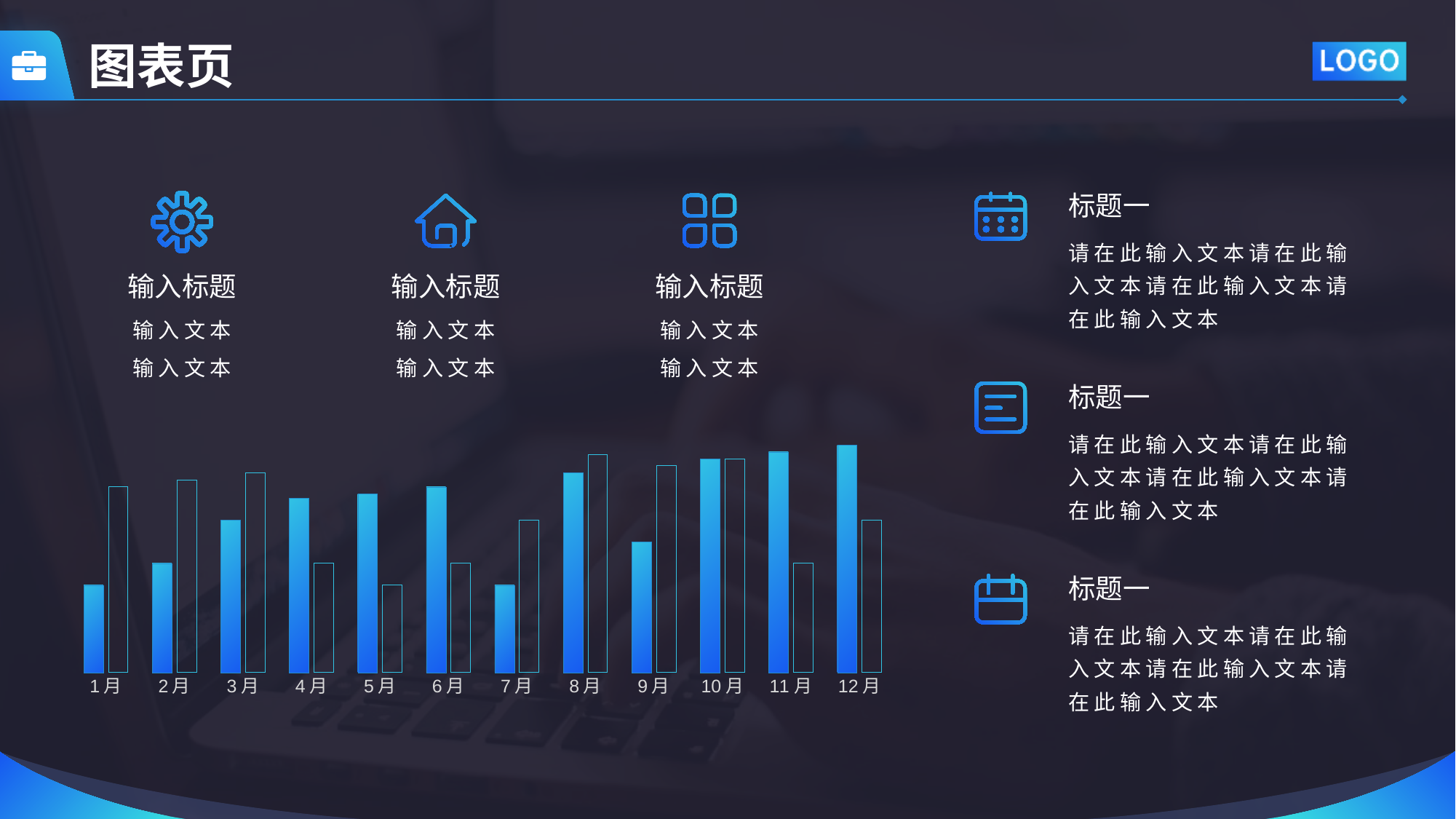

图表页

标题一

请在此输入文本请在此输入文本请在此输入文本请在此输入文本

输入标题
输入标题
输入标题
输入文本
输入文本
输入文本
输入文本
输入文本
输入文本
标题一

请在此输入文本请在此输入文本请在此输入文本请在此输入文本

### Chart

| Category | 系列 1 | 系列 12 |
|---|---|---|
| 1月 | 2.0 | 4.26 |
| 2月 | 2.5 | 4.42 |
| 3月 | 3.5 | 4.58 |
| 4月 | 4.0 | 2.5 |
| 5月 | 4.1 | 2.0 |
| 6月 | 4.26 | 2.5 |
| 7月 | 2.0 | 3.5 |
| 8月 | 4.58 | 5.0 |
| 9月 | 3.0 | 4.74 |
| 10月 | 4.9 | 4.9 |
| 11月 | 5.06 | 2.5 |
| 12月 | 5.22 | 3.5 |
标题一

请在此输入文本请在此输入文本请在此输入文本请在此输入文本